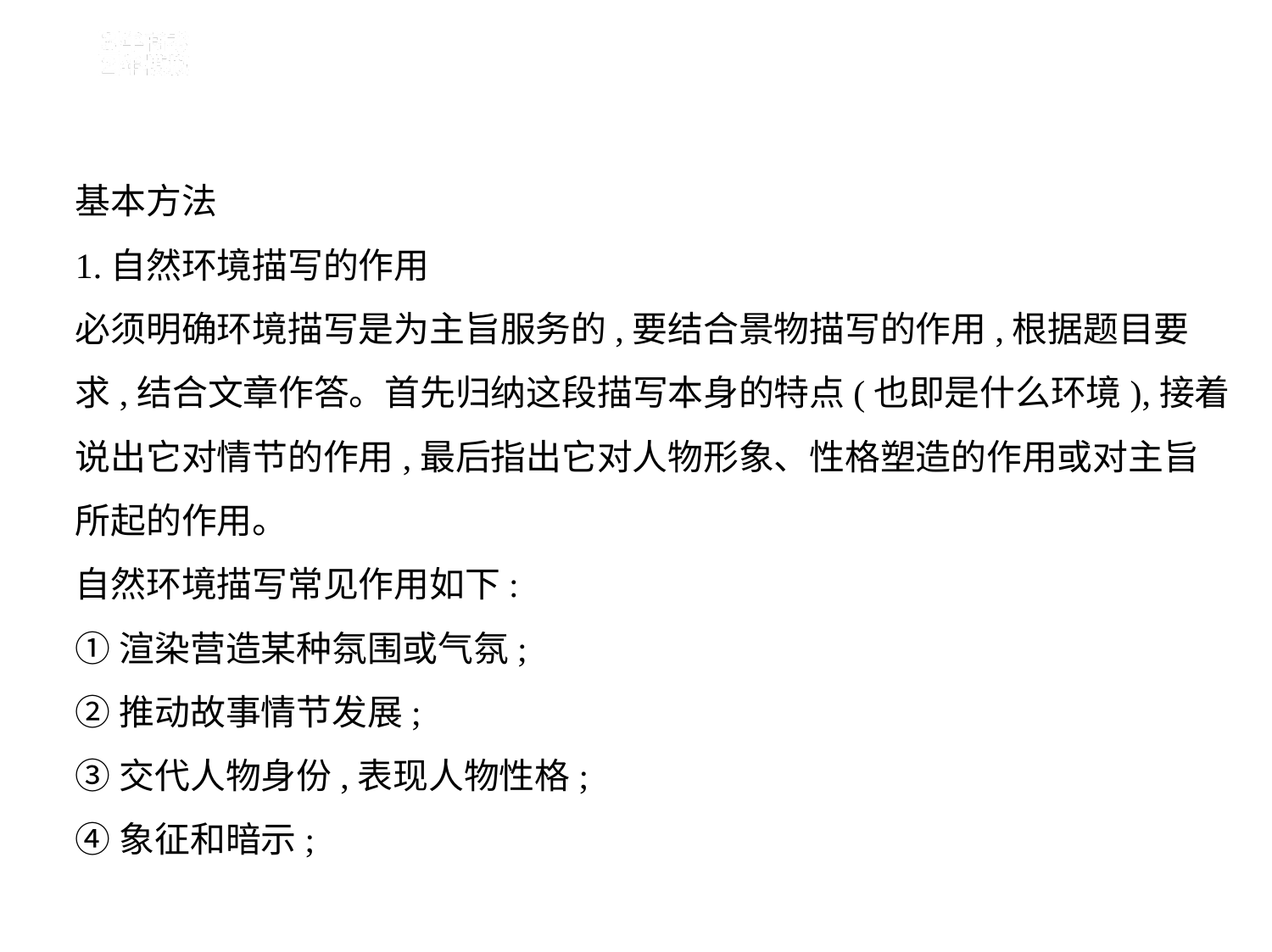

基本方法
1.自然环境描写的作用
必须明确环境描写是为主旨服务的,要结合景物描写的作用,根据题目要
求,结合文章作答。首先归纳这段描写本身的特点(也即是什么环境),接着
说出它对情节的作用,最后指出它对人物形象、性格塑造的作用或对主旨
所起的作用。
自然环境描写常见作用如下:
①渲染营造某种氛围或气氛;
②推动故事情节发展;
③交代人物身份,表现人物性格;
④象征和暗示;